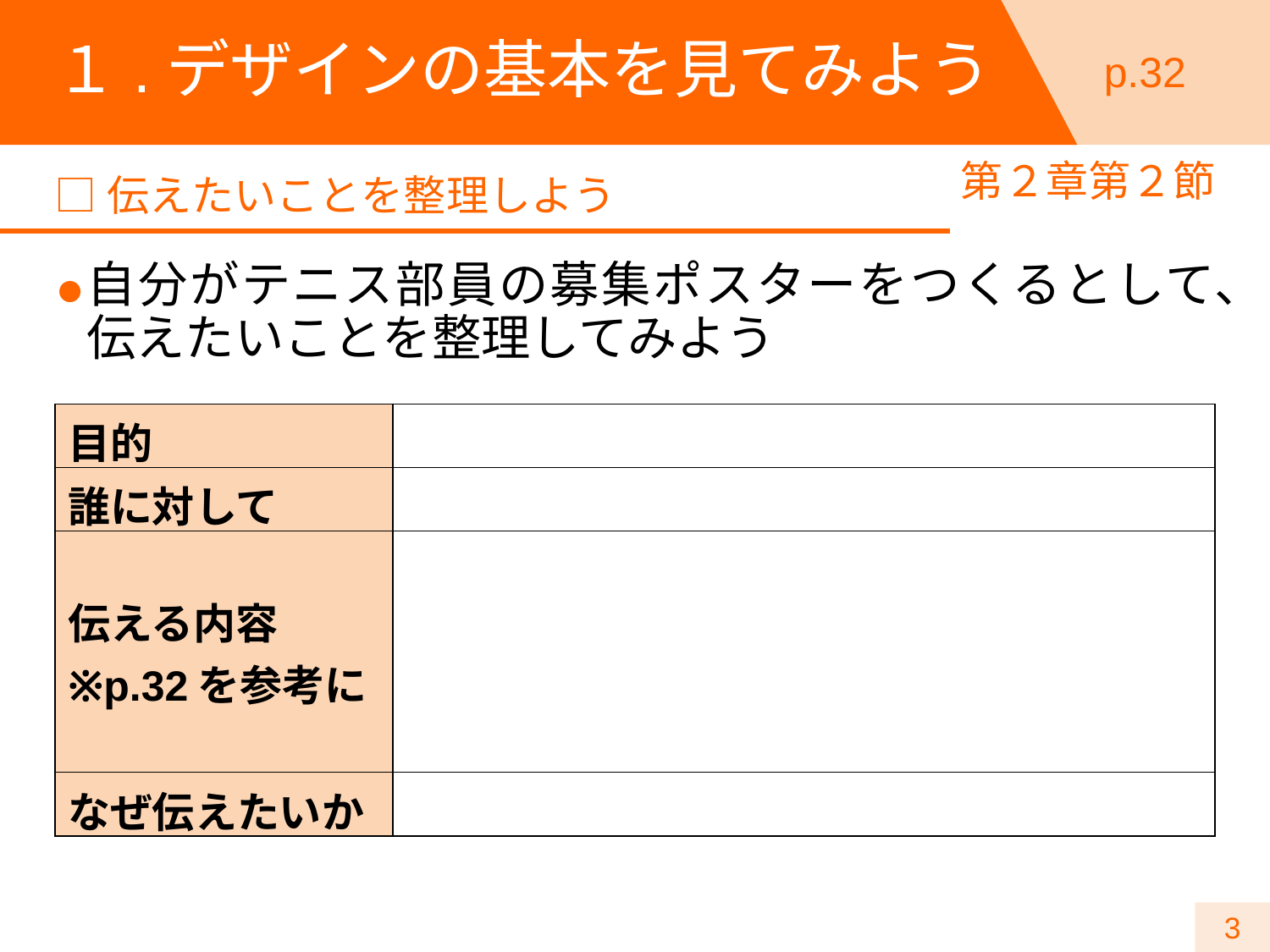

# １.デザインの基本を見てみよう
p.32
第２章第２節
□伝えたいことを整理しよう
自分がテニス部員の募集ポスターをつくるとして、伝えたいことを整理してみよう
| 目的 |  |
| --- | --- |
| 誰に対して |  |
| 伝える内容 ※p.32を参考に |  |
| なぜ伝えたいか |  |
3